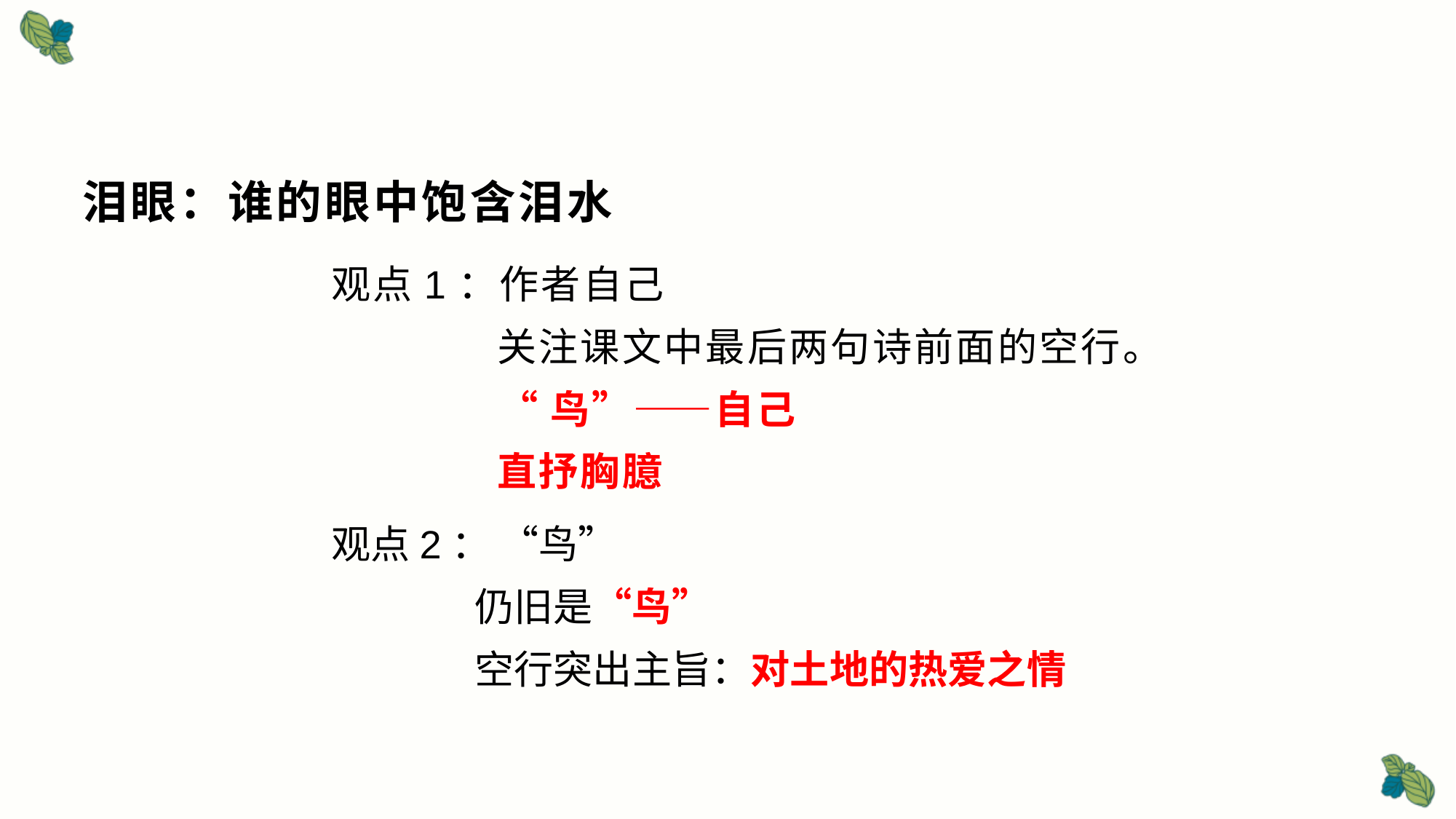

# 泪眼：谁的眼中饱含泪水
观点1：作者自己
              关注课文中最后两句诗前面的空行。
               “鸟”——自己
              直抒胸臆
观点2： “鸟”
               仍旧是“鸟”
               空行突出主旨：对土地的热爱之情